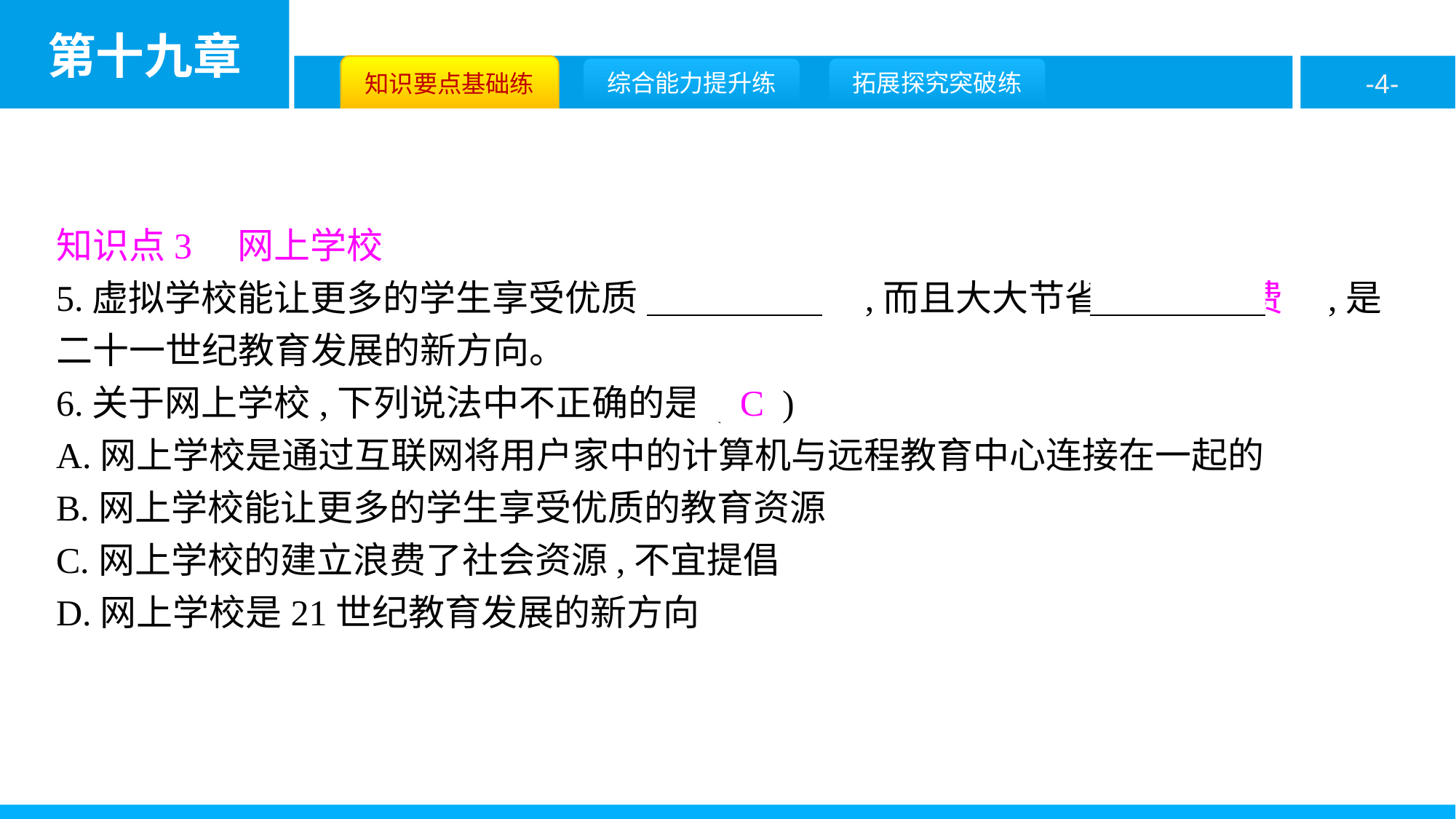

知识点3　网上学校
5.虚拟学校能让更多的学生享受优质　教育资源　,而且大大节省　教育经费　,是二十一世纪教育发展的新方向。
6.关于网上学校,下列说法中不正确的是(  C  )
A.网上学校是通过互联网将用户家中的计算机与远程教育中心连接在一起的
B.网上学校能让更多的学生享受优质的教育资源
C.网上学校的建立浪费了社会资源,不宜提倡
D.网上学校是21世纪教育发展的新方向